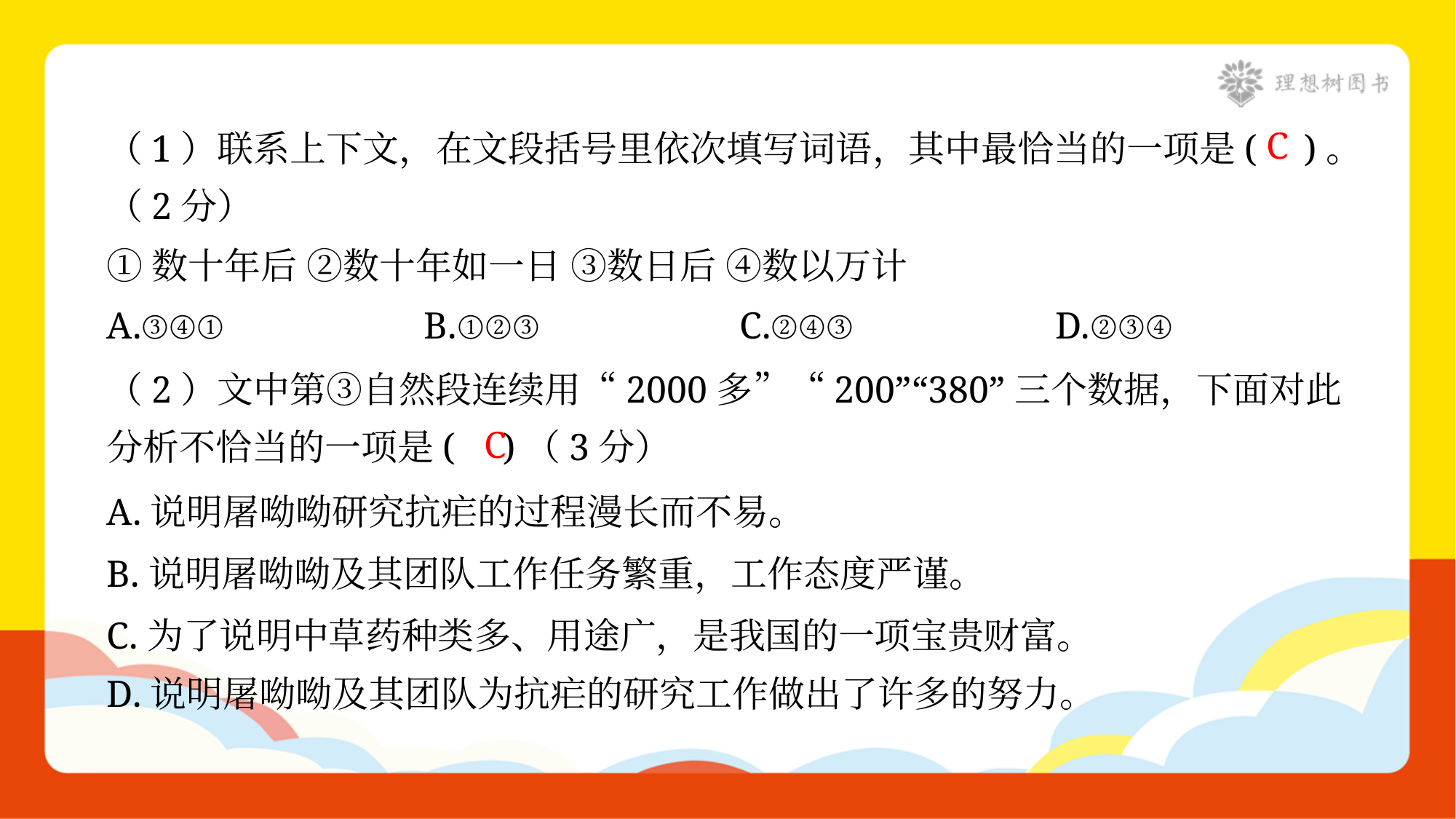

（1）联系上下文，在文段括号里依次填写词语，其中最恰当的一项是(     )。
（2分）
C
①数十年后 ②数十年如一日 ③数日后 ④数以万计
A.③④①	B.①②③	C.②④③	D.②③④
（2）文中第③自然段连续用“2000多”“200”“380”三个数据，下面对此
分析不恰当的一项是(     )（3分）
C
A.说明屠呦呦研究抗疟的过程漫长而不易。
B.说明屠呦呦及其团队工作任务繁重，工作态度严谨。
C.为了说明中草药种类多、用途广，是我国的一项宝贵财富。
D.说明屠呦呦及其团队为抗疟的研究工作做出了许多的努力。